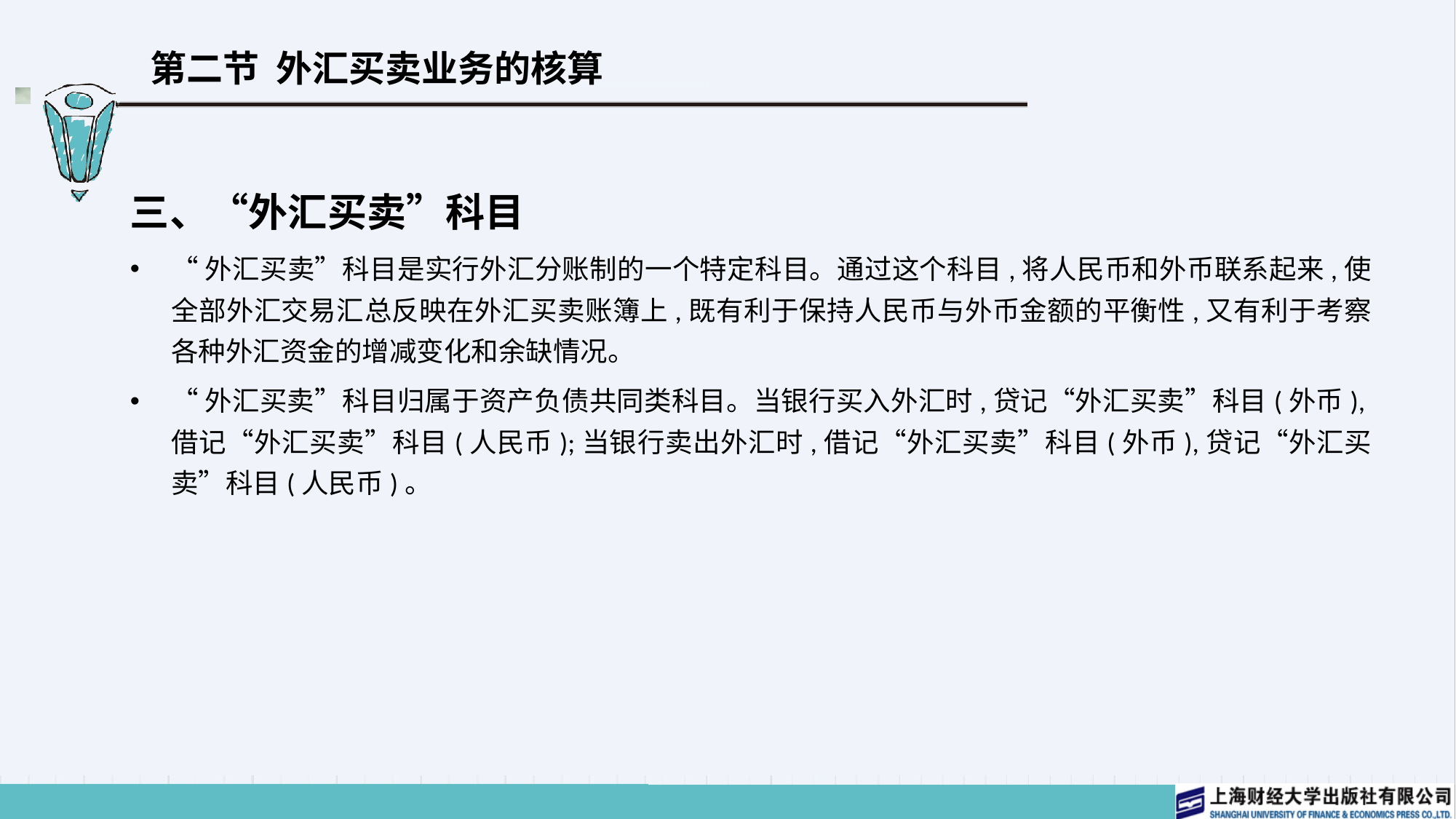

# 第二节  外汇买卖业务的核算
三、“外汇买卖”科目
“外汇买卖”科目是实行外汇分账制的一个特定科目。通过这个科目,将人民币和外币联系起来,使全部外汇交易汇总反映在外汇买卖账簿上,既有利于保持人民币与外币金额的平衡性,又有利于考察各种外汇资金的增减变化和余缺情况。
“外汇买卖”科目归属于资产负债共同类科目。当银行买入外汇时,贷记“外汇买卖”科目(外币),借记“外汇买卖”科目(人民币);当银行卖出外汇时,借记“外汇买卖”科目(外币),贷记“外汇买卖”科目(人民币)。